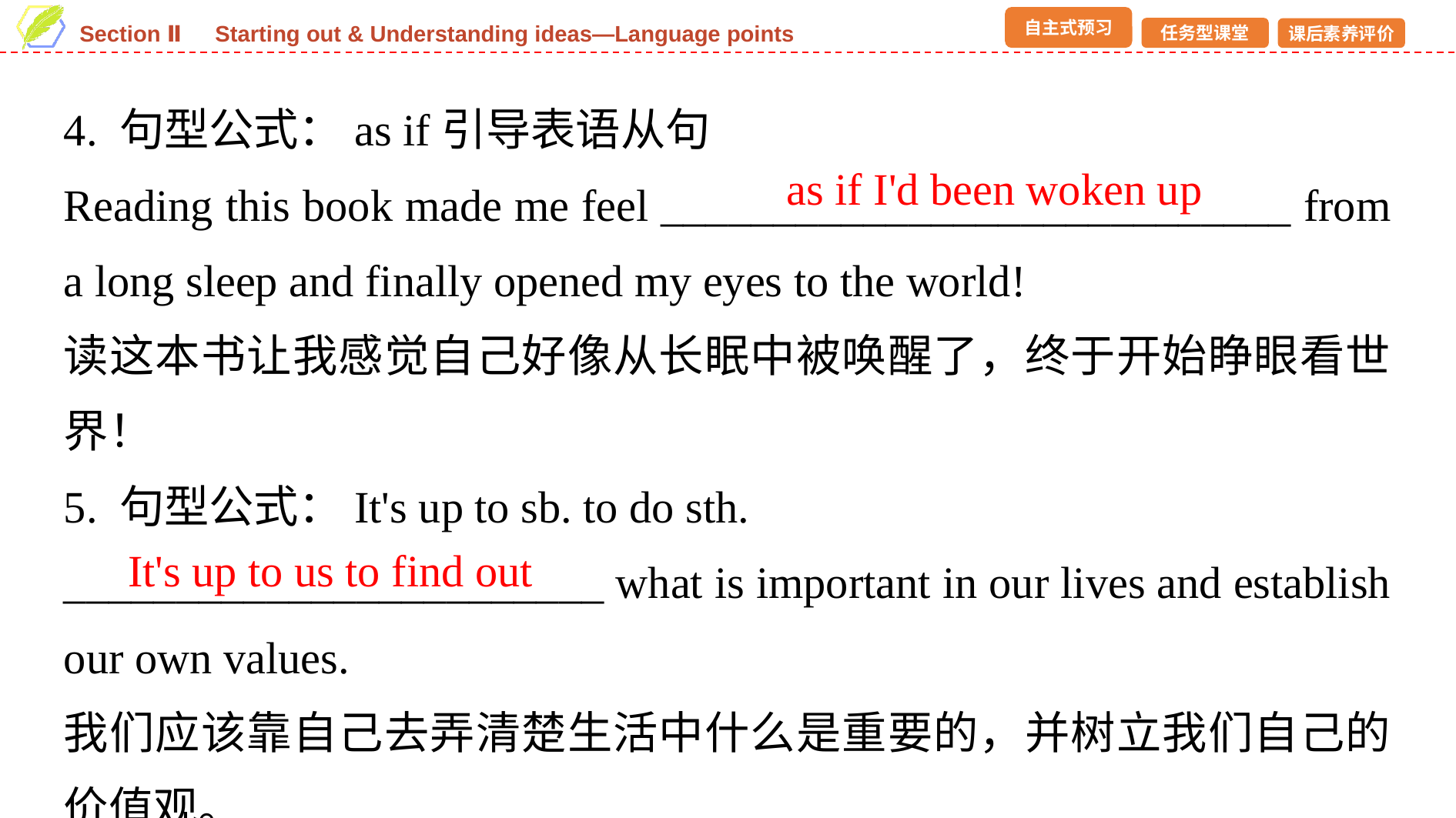

4. 句型公式：as if引导表语从句
Reading this book made me feel ____________________________ from a long sleep and finally opened my eyes to the world!
读这本书让我感觉自己好像从长眠中被唤醒了，终于开始睁眼看世界！
5. 句型公式：It's up to sb. to do sth.
________________________ what is important in our lives and establish our own values.
我们应该靠自己去弄清楚生活中什么是重要的，并树立我们自己的价值观。
as if I'd been woken up
It's up to us to find out